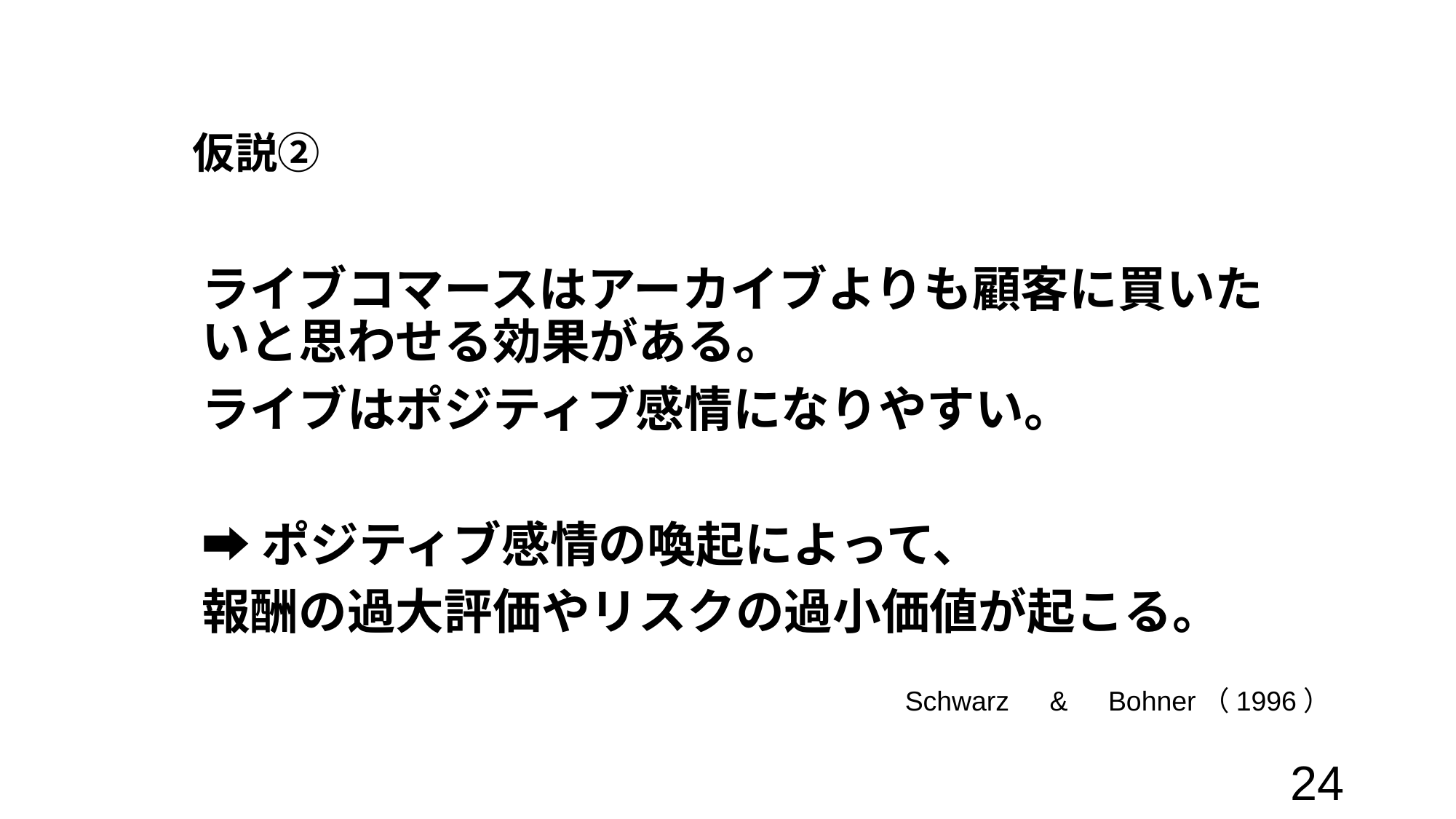

# 仮説②
ライブコマースはアーカイブよりも顧客に買いたいと思わせる効果がある。
ライブはポジティブ感情になりやすい。

➡ポジティブ感情の喚起によって、
報酬の過大評価やリスクの過小価値が起こる。
Schwarz　&　Bohner（1996）
24